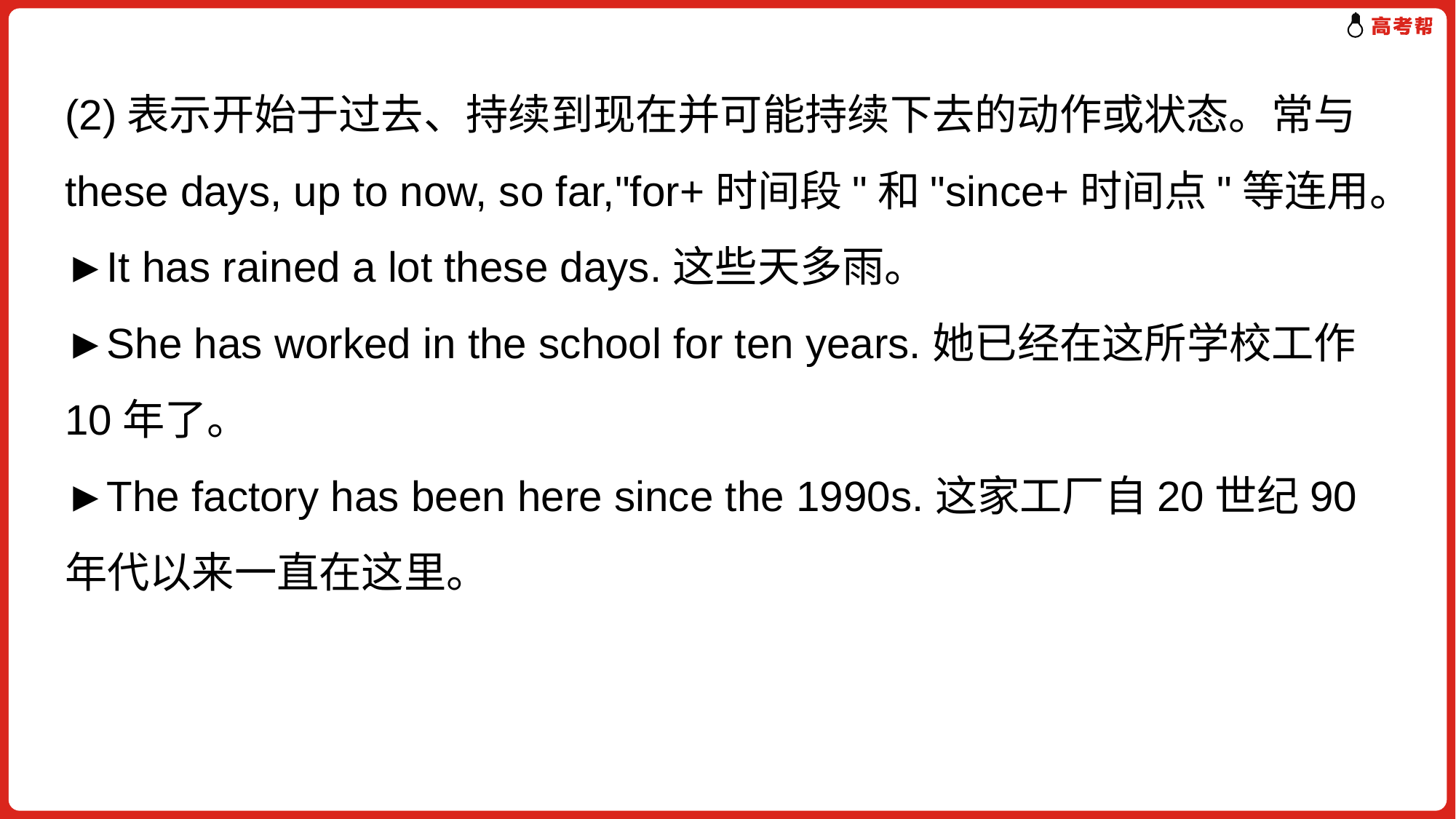

(2)表示开始于过去、持续到现在并可能持续下去的动作或状态。常与these days, up to now, so far,"for+时间段"和"since+时间点"等连用。
►It has rained a lot these days.这些天多雨。
►She has worked in the school for ten years.她已经在这所学校工作10年了。
►The factory has been here since the 1990s.这家工厂自20世纪90年代以来一直在这里。